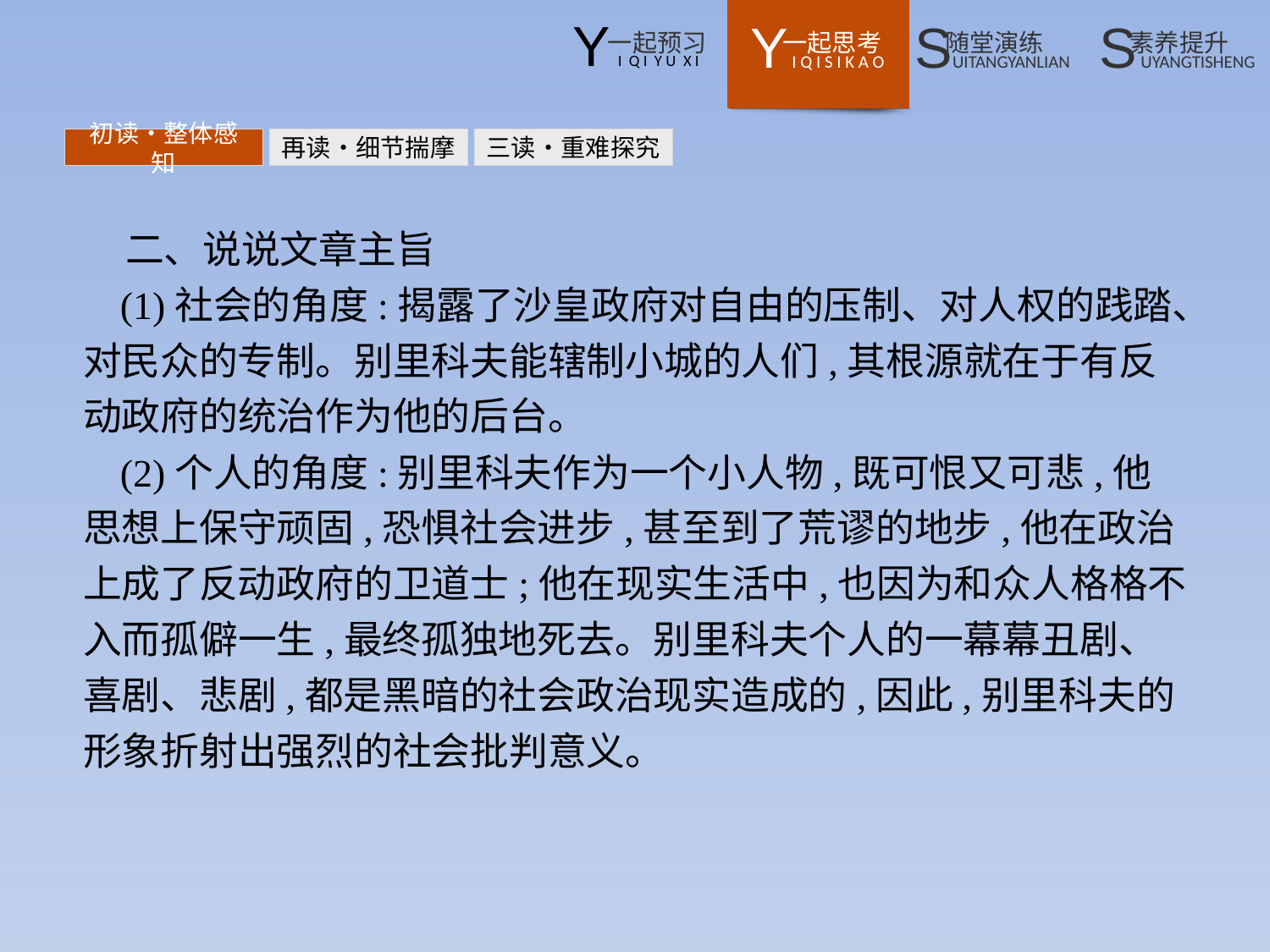

初读•整体感知
再读•细节揣摩
三读•重难探究
二、说说文章主旨
(1)社会的角度:揭露了沙皇政府对自由的压制、对人权的践踏、对民众的专制。别里科夫能辖制小城的人们,其根源就在于有反动政府的统治作为他的后台。
(2)个人的角度:别里科夫作为一个小人物,既可恨又可悲,他思想上保守顽固,恐惧社会进步,甚至到了荒谬的地步,他在政治上成了反动政府的卫道士;他在现实生活中,也因为和众人格格不入而孤僻一生,最终孤独地死去。别里科夫个人的一幕幕丑剧、喜剧、悲剧,都是黑暗的社会政治现实造成的,因此,别里科夫的形象折射出强烈的社会批判意义。